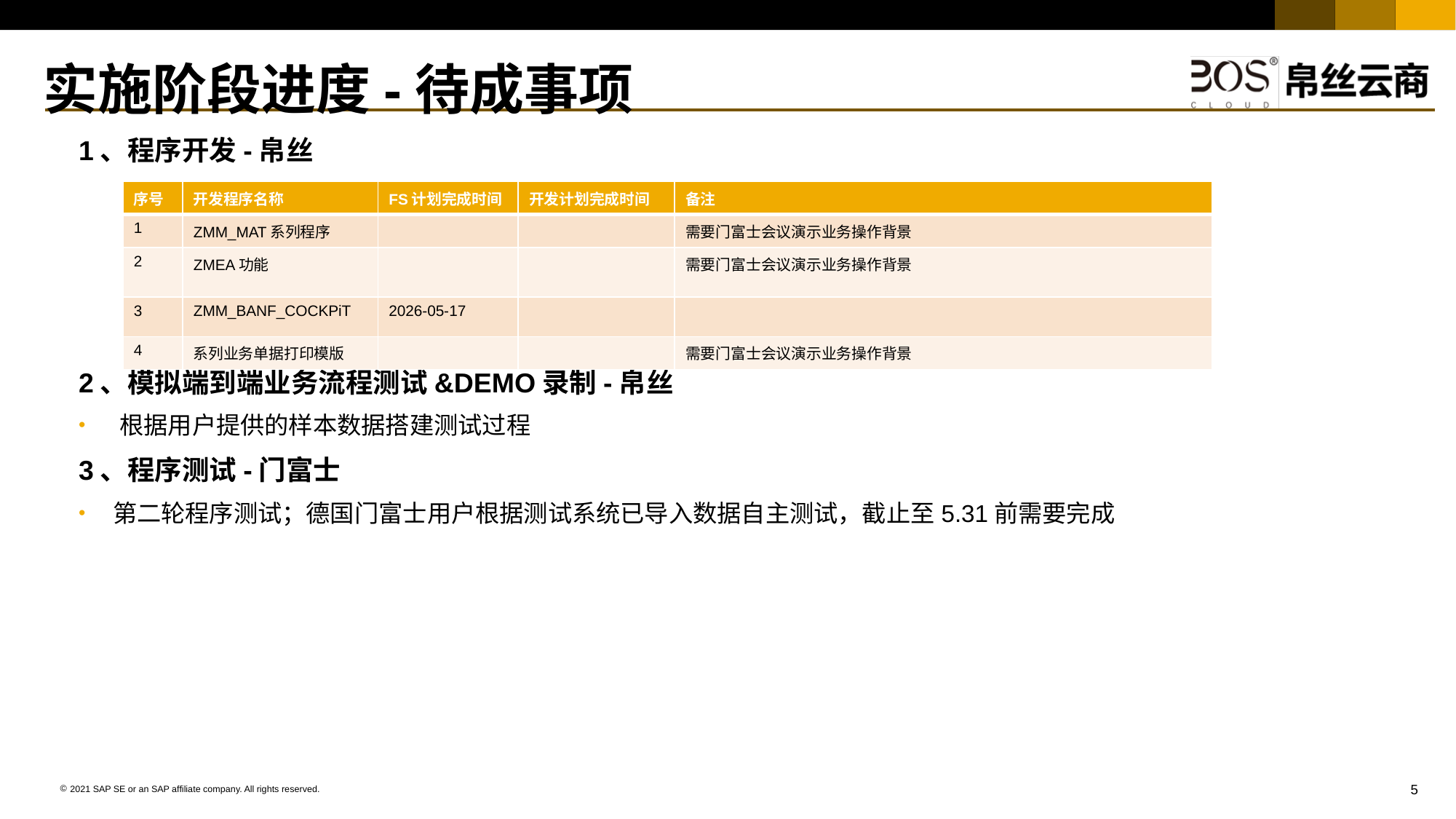

# 实施阶段进度-待成事项
1、程序开发-帛丝

2、模拟端到端业务流程测试&DEMO录制-帛丝
根据用户提供的样本数据搭建测试过程
3、程序测试-门富士
第二轮程序测试；德国门富士用户根据测试系统已导入数据自主测试，截止至5.31前需要完成

| 序号 | 开发程序名称 | FS计划完成时间 | 开发计划完成时间 | 备注 |
| --- | --- | --- | --- | --- |
| 1 | ZMM\_MAT系列程序 |  |  | 需要门富士会议演示业务操作背景 |
| 2 | ZMEA功能 |  |  | 需要门富士会议演示业务操作背景 |
| 3 | ZMM\_BANF\_COCKPiT | 2026-05-17 |  |  |
| 4 | 系列业务单据打印模版 |  |  | 需要门富士会议演示业务操作背景 |